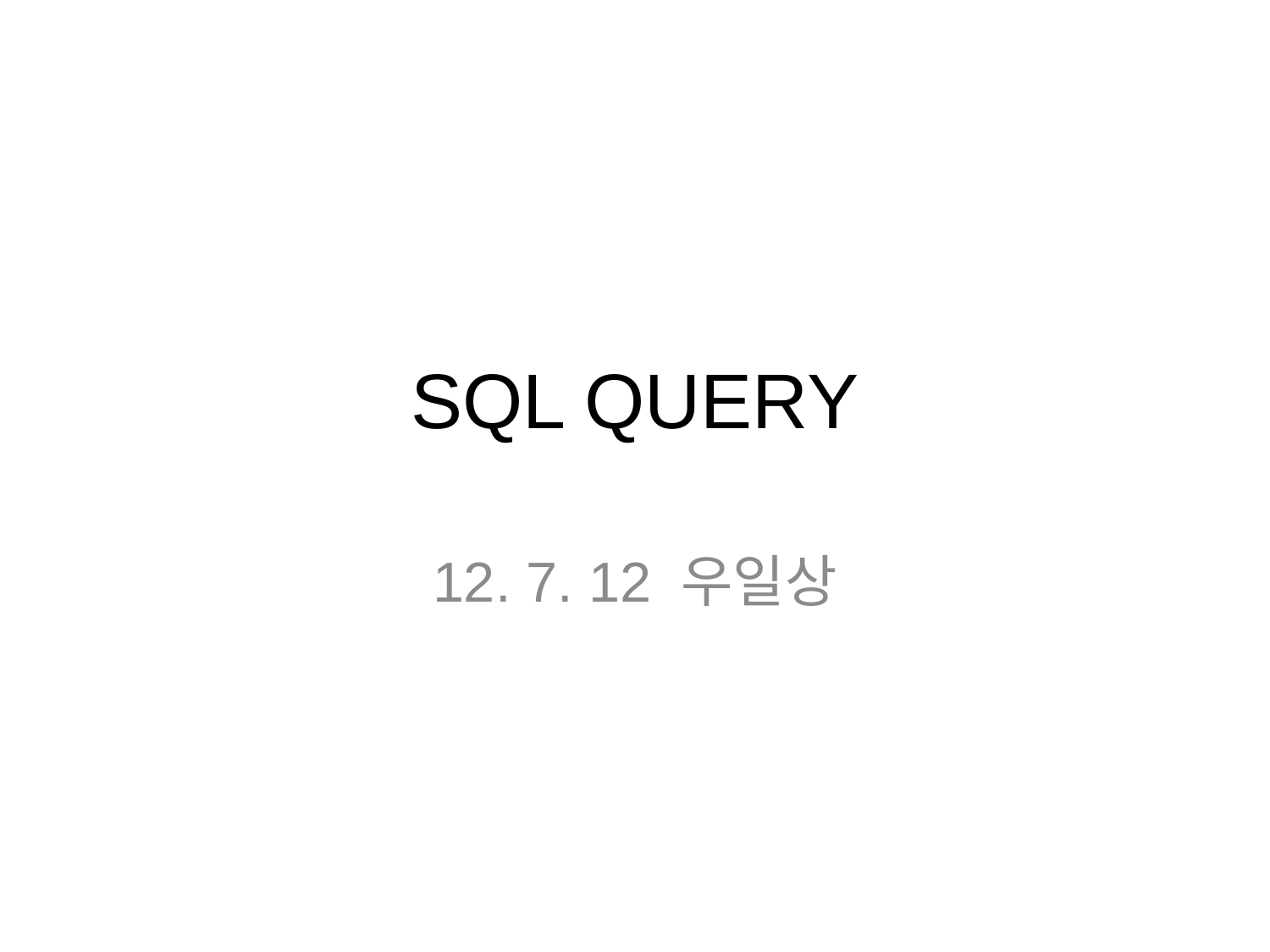

# SQL QUERY
12. 7. 12 우일상